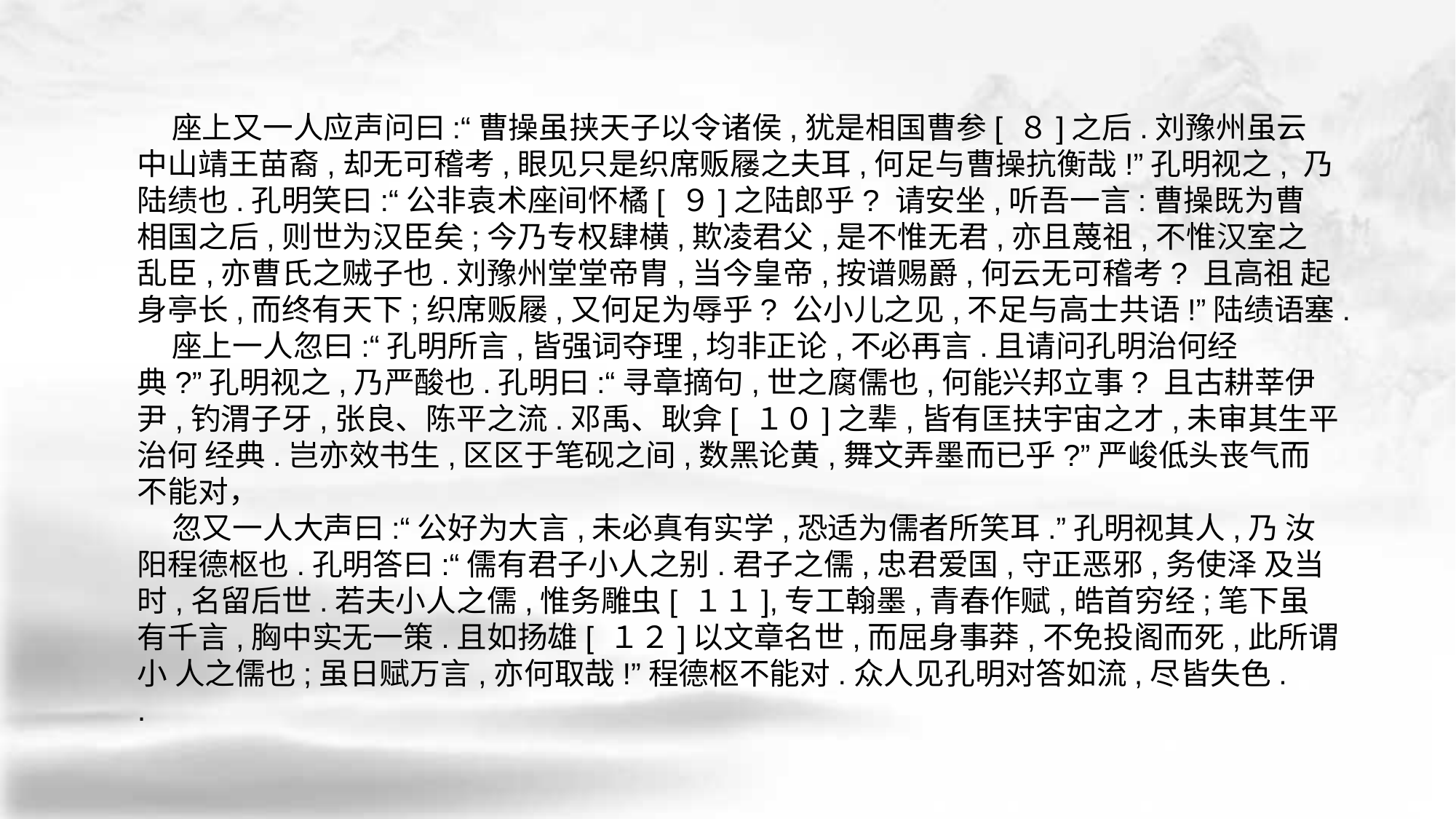

座上又一人应声问曰:“曹操虽挟天子以令诸侯,犹是相国曹参[ ８]之后.刘豫州虽云 中山靖王苗裔,却无可稽考,眼见只是织席贩屦之夫耳,何足与曹操抗衡哉!”孔明视之, 乃陆绩也.孔明笑曰:“公非袁术座间怀橘[ ９]之陆郎乎? 请安坐,听吾一言:曹操既为曹 相国之后,则世为汉臣矣;今乃专权肆横,欺凌君父,是不惟无君,亦且蔑祖,不惟汉室之 乱臣,亦曹氏之贼子也.刘豫州堂堂帝胄,当今皇帝,按谱赐爵,何云无可稽考? 且高祖 起身亭长,而终有天下;织席贩屦,又何足为辱乎? 公小儿之见,不足与高士共语!”陆绩语塞.
    座上一人忽曰:“孔明所言,皆强词夺理,均非正论,不必再言.且请问孔明治何经 典?”孔明视之,乃严酸也.孔明曰:“寻章摘句,世之腐儒也,何能兴邦立事? 且古耕莘伊 尹,钓渭子牙,张良、陈平之流.邓禹、耿弇[ １０]之辈,皆有匡扶宇宙之才,未审其生平治何 经典.岂亦效书生,区区于笔砚之间,数黑论黄,舞文弄墨而已乎?”严峻低头丧气而不能对，
    忽又一人大声曰:“公好为大言,未必真有实学,恐适为儒者所笑耳.”孔明视其人,乃 汝阳程德枢也.孔明答曰:“儒有君子小人之别.君子之儒,忠君爱国,守正恶邪,务使泽 及当时,名留后世.若夫小人之儒,惟务雕虫[ １１],专工翰墨,青春作赋,皓首穷经;笔下虽 有千言,胸中实无一策.且如扬雄[ １２]以文章名世,而屈身事莽,不免投阁而死,此所谓小 人之儒也;虽日赋万言,亦何取哉!”程德枢不能对.众人见孔明对答如流,尽皆失色.
.